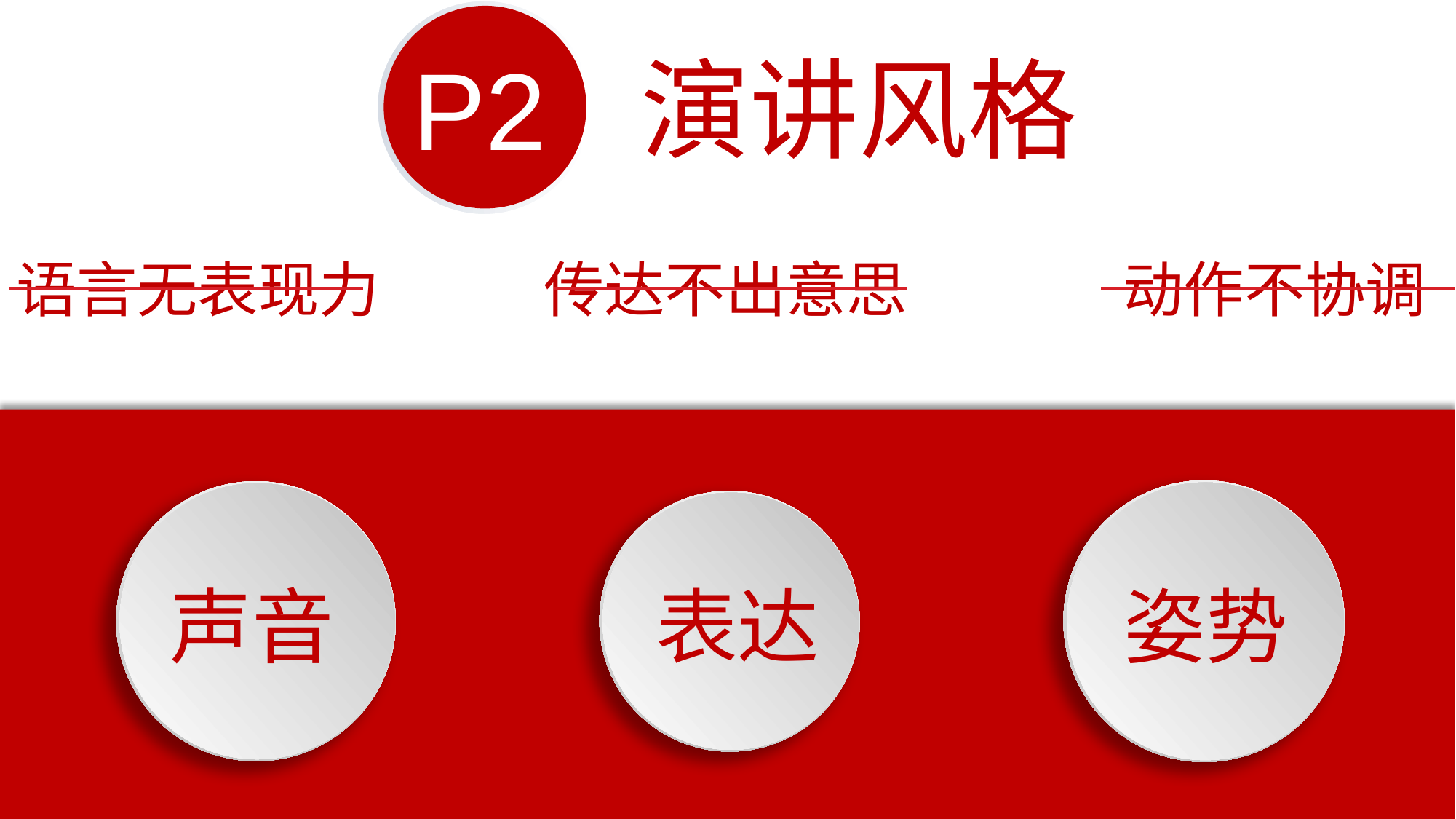

P2
演讲风格
语言无表现力
传达不出意思
动作不协调

声音
表达
姿势